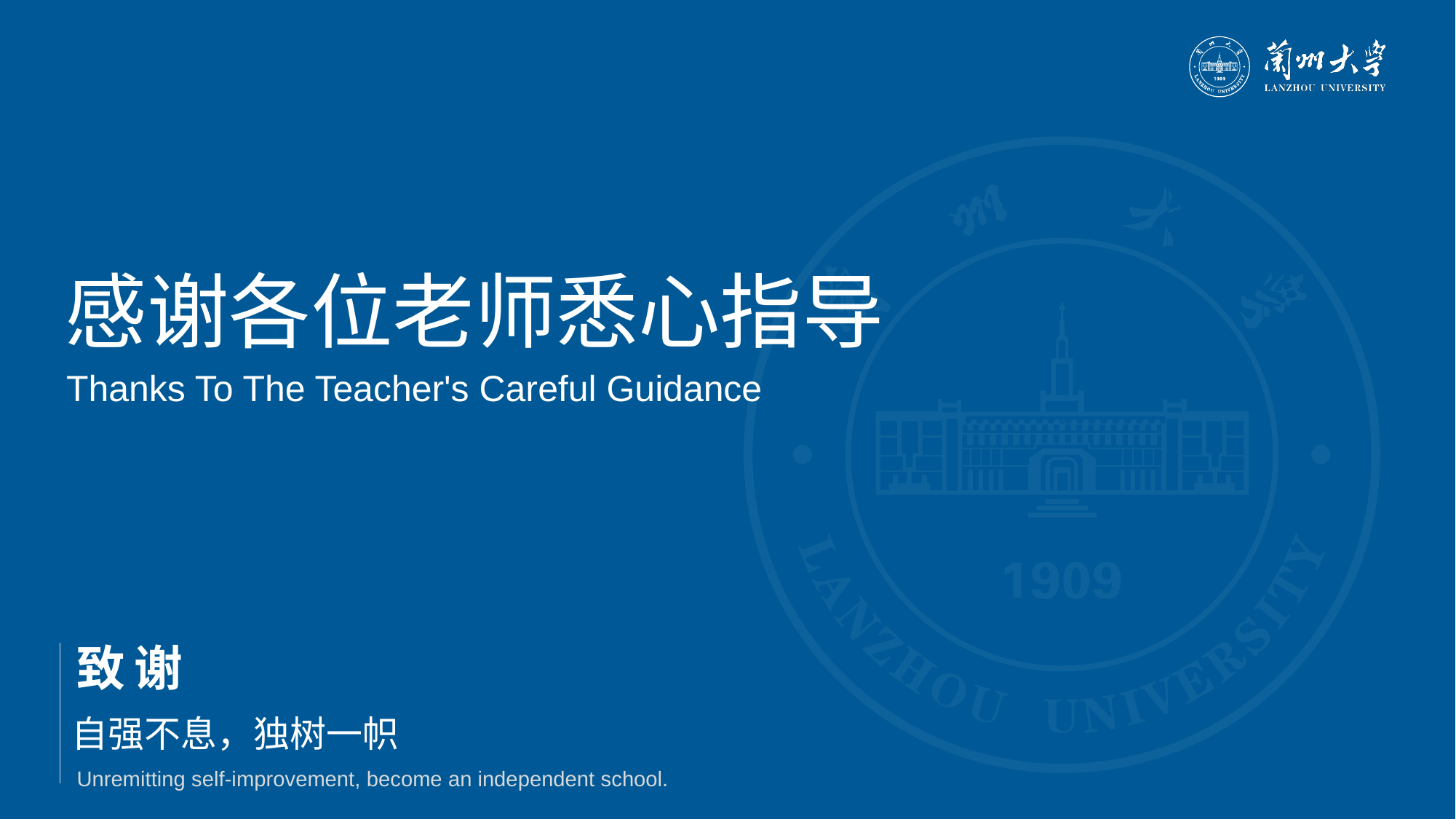

感谢各位老师悉心指导
Thanks To The Teacher's Careful Guidance